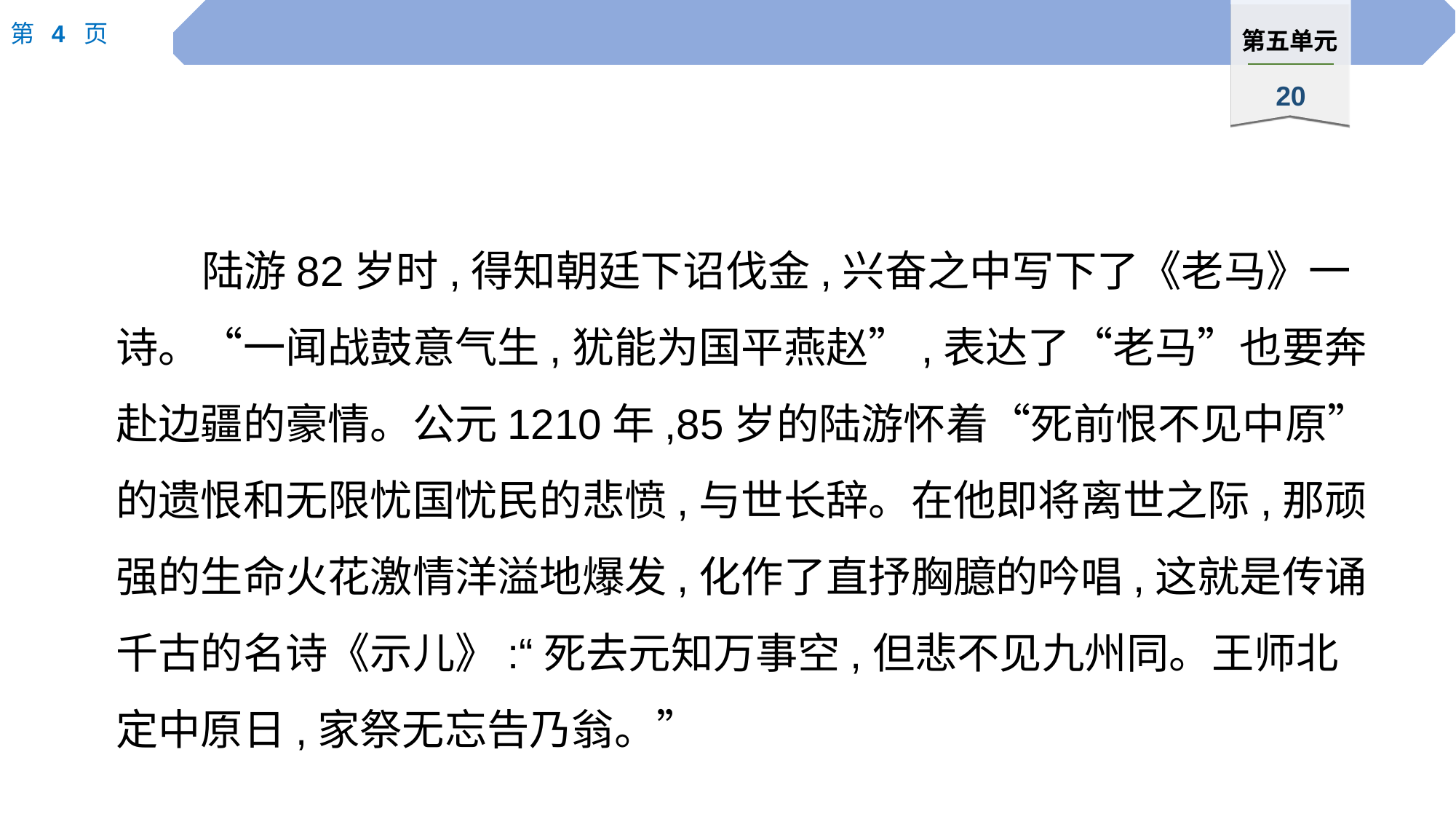

陆游82岁时,得知朝廷下诏伐金,兴奋之中写下了《老马》一诗。“一闻战鼓意气生,犹能为国平燕赵”,表达了“老马”也要奔赴边疆的豪情。公元1210年,85岁的陆游怀着“死前恨不见中原”的遗恨和无限忧国忧民的悲愤,与世长辞。在他即将离世之际,那顽强的生命火花激情洋溢地爆发,化作了直抒胸臆的吟唱,这就是传诵千古的名诗《示儿》:“死去元知万事空,但悲不见九州同。王师北定中原日,家祭无忘告乃翁。”